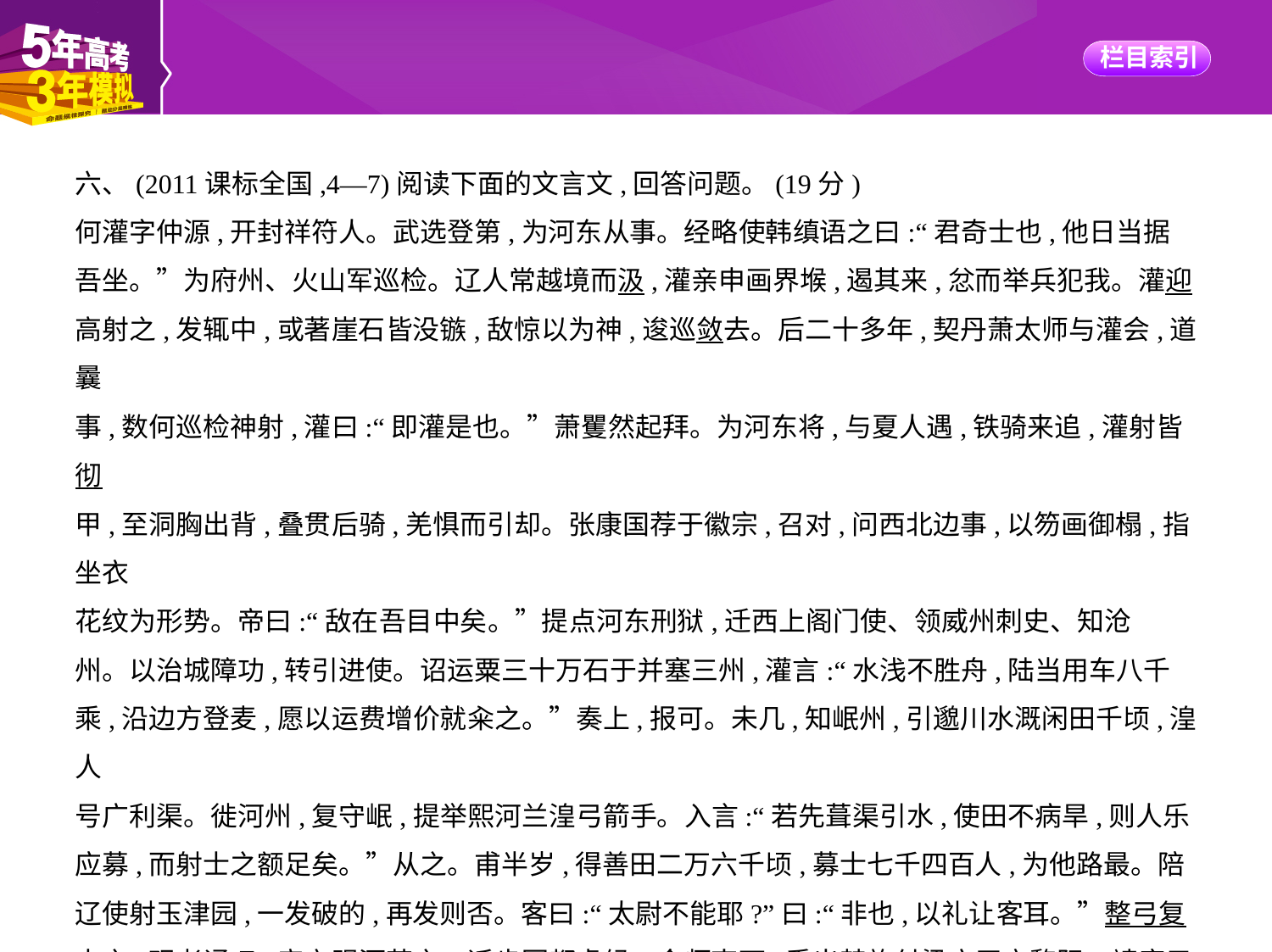

六、(2011课标全国,4—7)阅读下面的文言文,回答问题。(19分)
何灌字仲源,开封祥符人。武选登第,为河东从事。经略使韩缜语之曰:“君奇士也,他日当据
吾坐。”为府州、火山军巡检。辽人常越境而汲,灌亲申画界堠,遏其来,忿而举兵犯我。灌迎
高射之,发辄中,或著崖石皆没镞,敌惊以为神,逡巡敛去。后二十多年,契丹萧太师与灌会,道曩
事,数何巡检神射,灌曰:“即灌是也。”萧矍然起拜。为河东将,与夏人遇,铁骑来追,灌射皆彻
甲,至洞胸出背,叠贯后骑,羌惧而引却。张康国荐于徽宗,召对,问西北边事,以笏画御榻,指坐衣
花纹为形势。帝曰:“敌在吾目中矣。”提点河东刑狱,迁西上阁门使、领威州刺史、知沧
州。以治城障功,转引进使。诏运粟三十万石于并塞三州,灌言:“水浅不胜舟,陆当用车八千
乘,沿边方登麦,愿以运费增价就籴之。”奏上,报可。未几,知岷州,引邈川水溉闲田千顷,湟人
号广利渠。徙河州,复守岷,提举熙河兰湟弓箭手。入言:“若先葺渠引水,使田不病旱,则人乐
应募,而射士之额足矣。”从之。甫半岁,得善田二万六千顷,募士七千四百人,为他路最。陪
辽使射玉津园,一发破的,再发则否。客曰:“太尉不能耶?”曰:“非也,以礼让客耳。”整弓复
中之,观者诵叹,帝亲赐酒劳之。迁步军都虞候。金师南下,悉出禁旅付梁方平守黎阳。靖康元
年正月二日,次滑州,方平南奔,灌亦望风迎溃。黄河南岸无一人御敌,金师遂直叩京城。灌至,